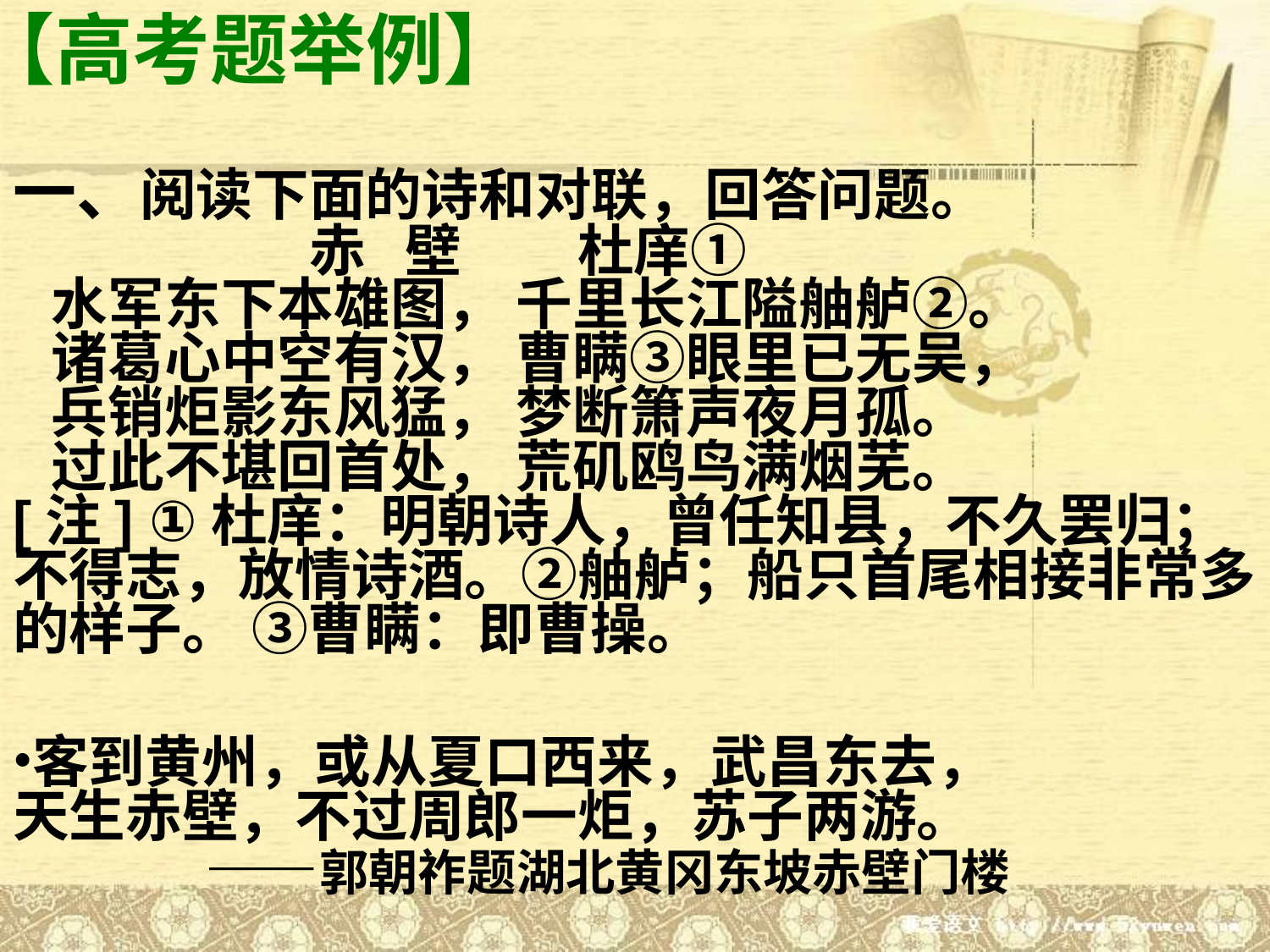

【高考题举例】
一、阅读下面的诗和对联，回答问题。
                       赤   壁         杜庠①
   水军东下本雄图， 千里长江隘舳舻②。
   诸葛心中空有汉， 曹瞒③眼里已无吴，
   兵销炬影东风猛， 梦断箫声夜月孤。
   过此不堪回首处， 荒矶鸥鸟满烟芜。
[注] ①杜庠：明朝诗人，曾任知县，不久罢归；不得志，放情诗酒。②舳舻；船只首尾相接非常多的样子。 ③曹瞒：即曹操。
客到黄州，或从夏口西来，武昌东去，
天生赤壁，不过周郎一炬，苏子两游。
               ——郭朝祚题湖北黄冈东坡赤壁门楼